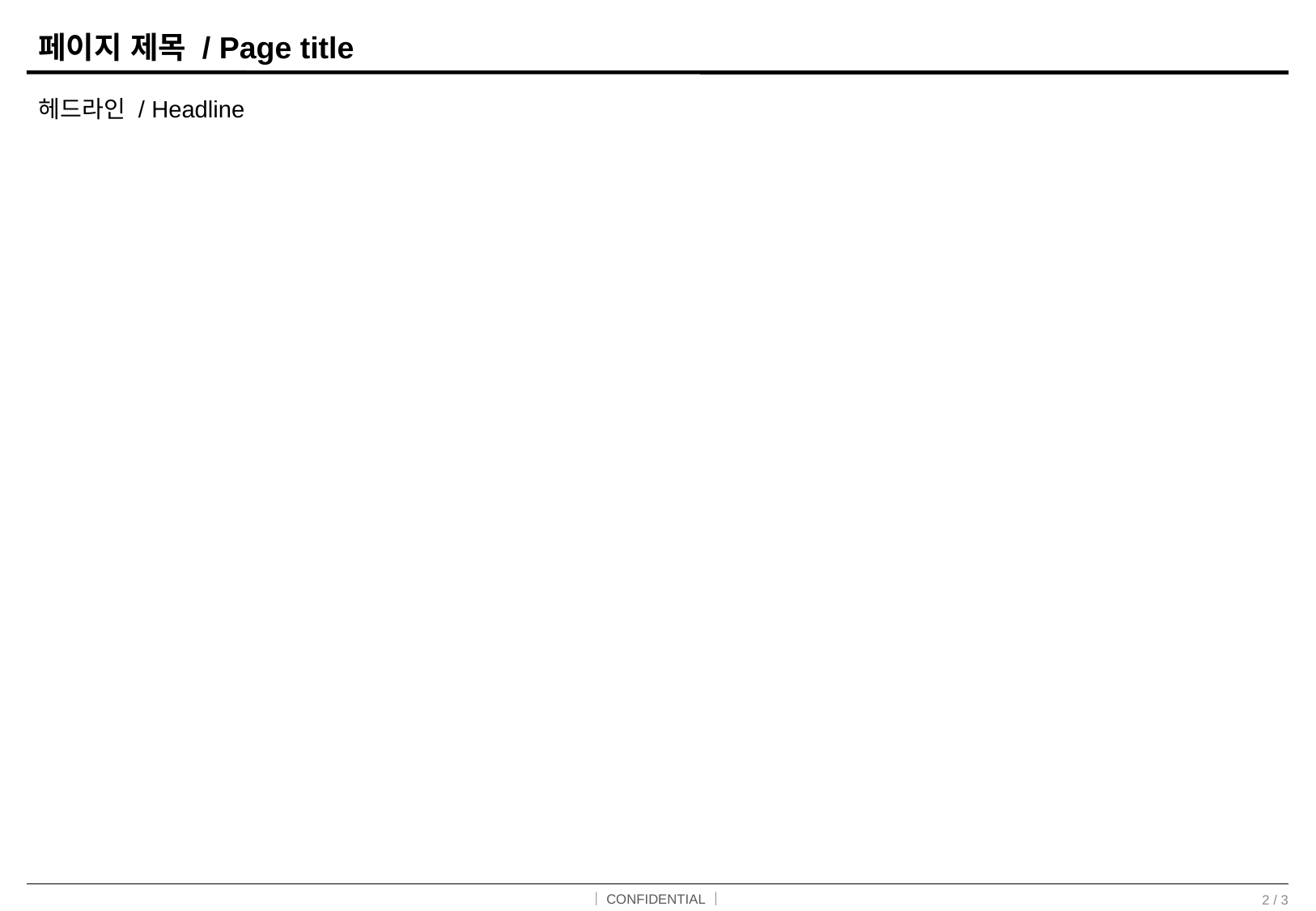

페이지 제목 / Page title
헤드라인 / Headline
｜CONFIDENTIAL｜
2 / 3